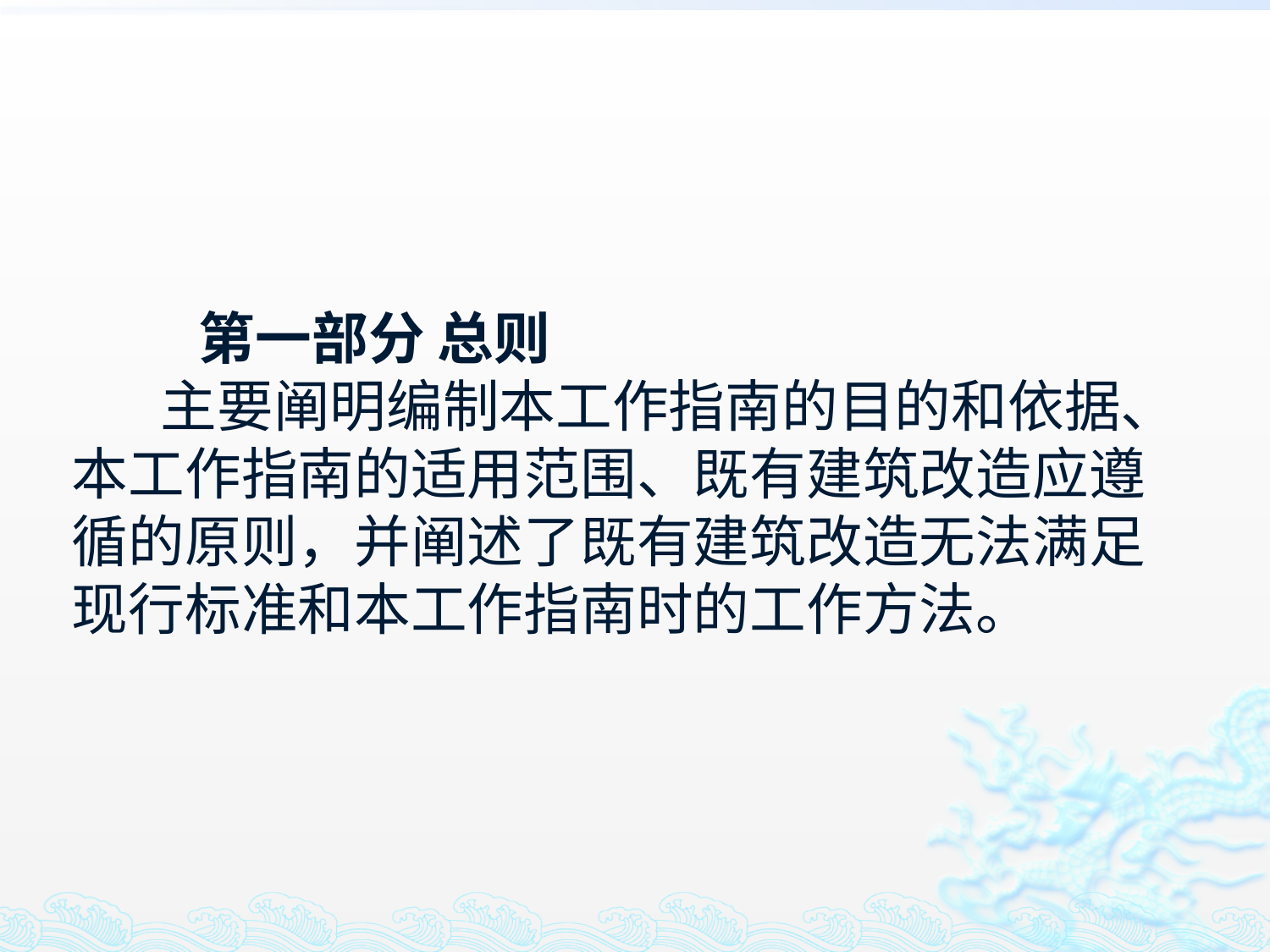

# 第一部分 总则 主要阐明编制本工作指南的目的和依据、本工作指南的适用范围、既有建筑改造应遵循的原则，并阐述了既有建筑改造无法满足现行标准和本工作指南时的工作方法。